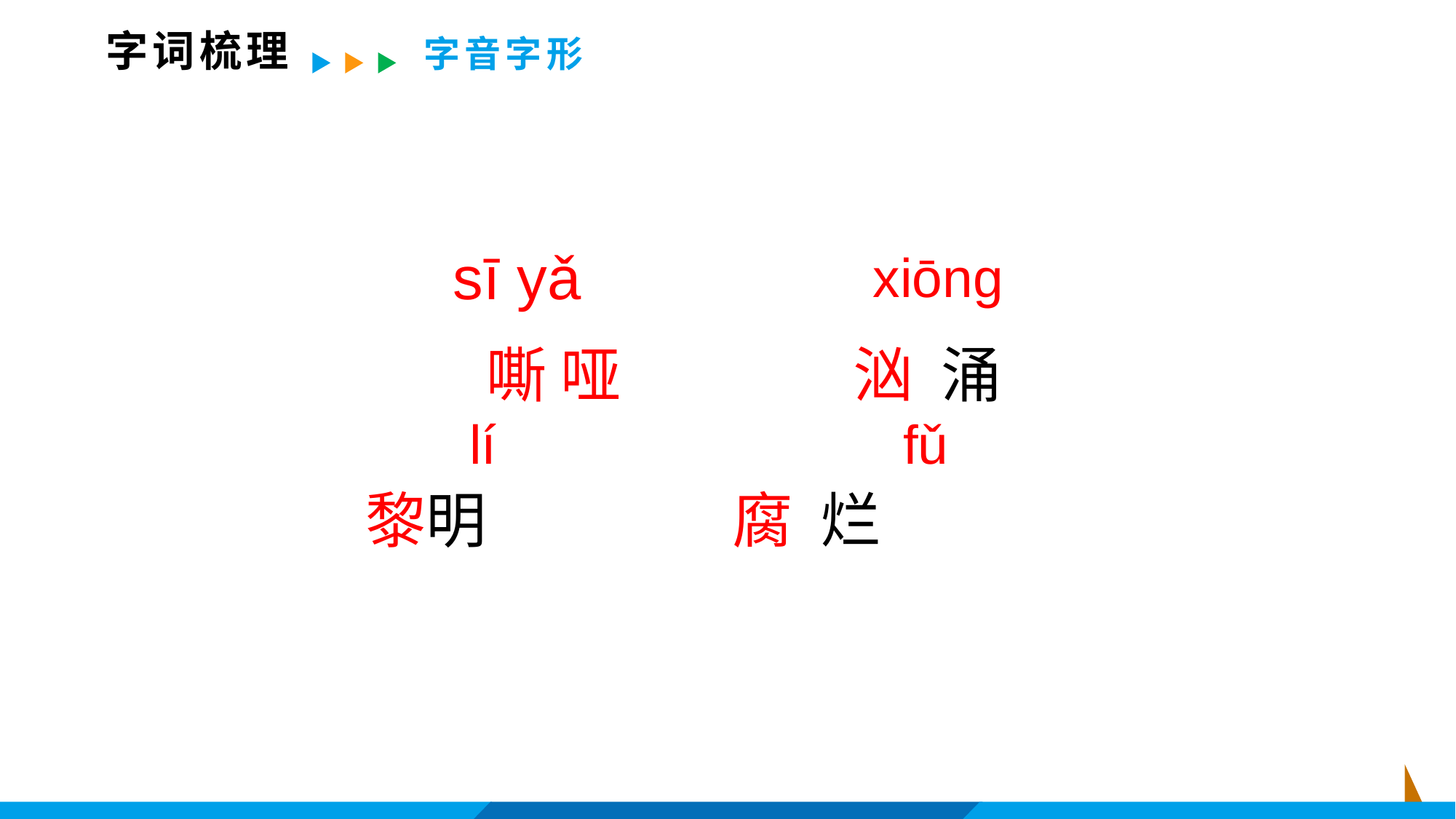

字词梳理
字音字形

sī yǎ
xiōng
嘶 哑                 汹  涌
 黎明                  腐  烂
lí
fǔ